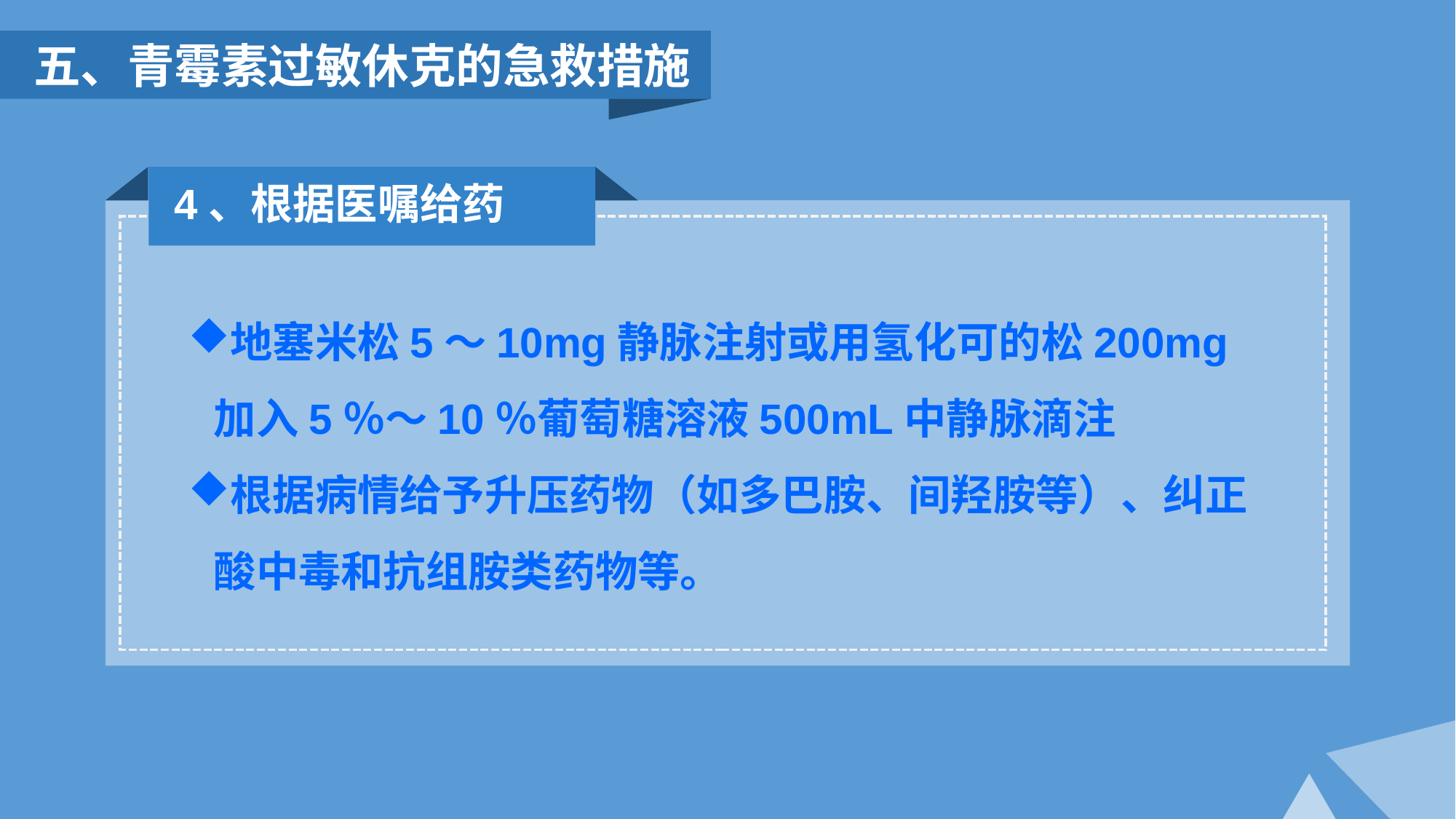

五、青霉素过敏休克的急救措施

4、根据医嘱给药

地塞米松5～10mg静脉注射或用氢化可的松200mg加入5％～10％葡萄糖溶液500mL中静脉滴注
根据病情给予升压药物（如多巴胺、间羟胺等）、纠正酸中毒和抗组胺类药物等。